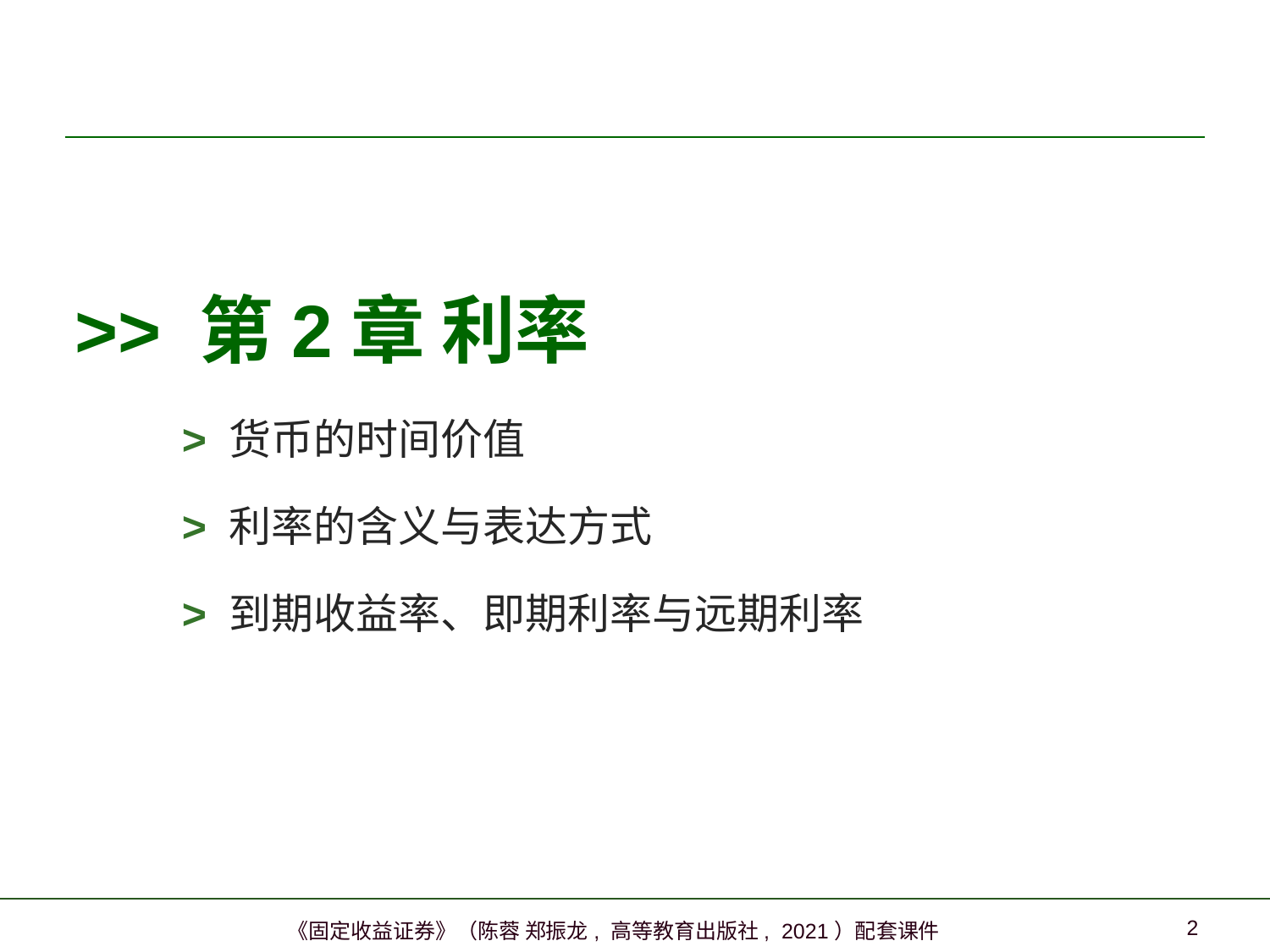

>> 第2章 利率
> 货币的时间价值
> 利率的含义与表达方式
> 到期收益率、即期利率与远期利率

2